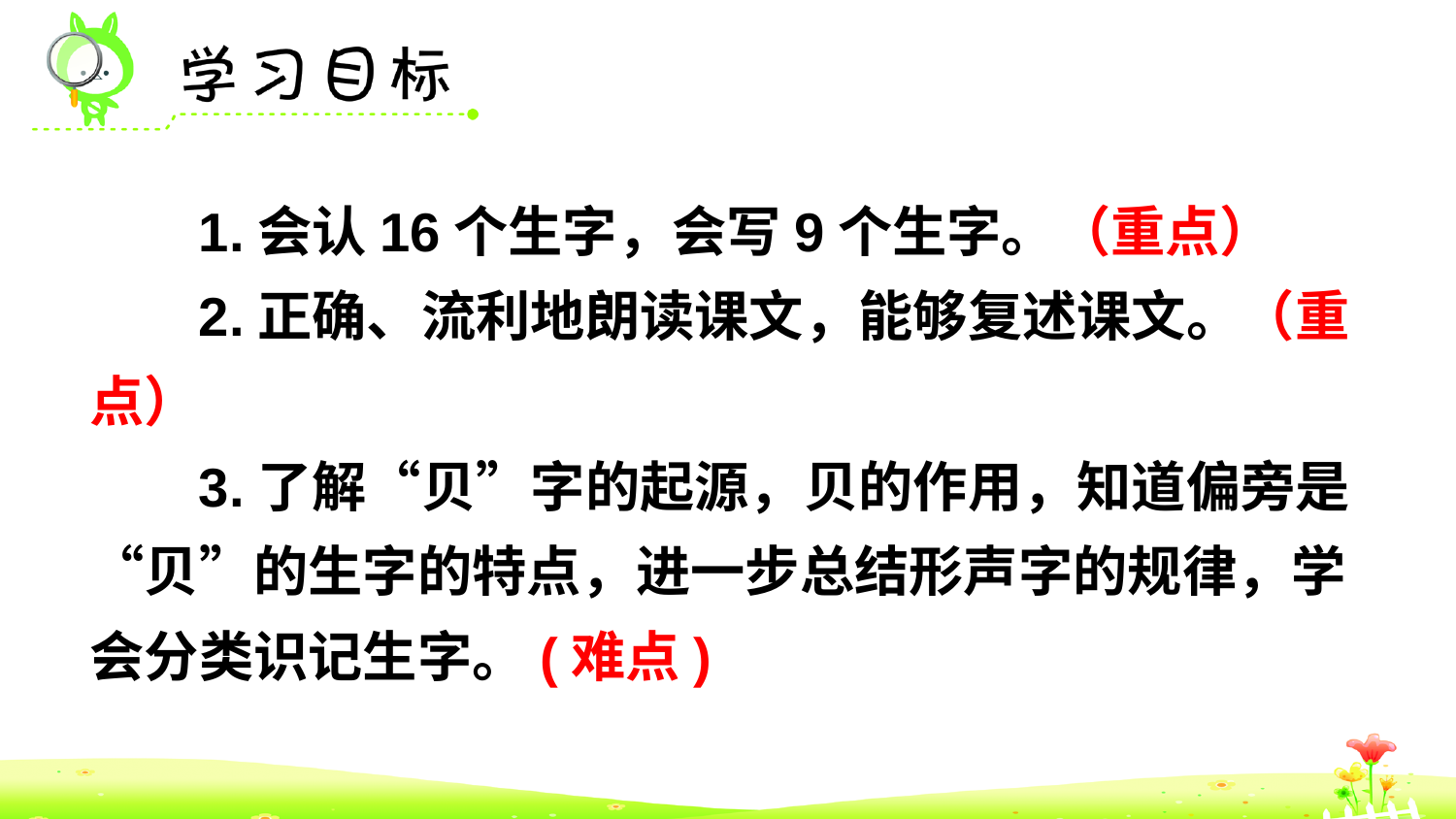

1.会认16个生字，会写9个生字。（重点）
2.正确、流利地朗读课文，能够复述课文。（重点）
3.了解“贝”字的起源，贝的作用，知道偏旁是“贝”的生字的特点，进一步总结形声字的规律，学会分类识记生字。(难点)